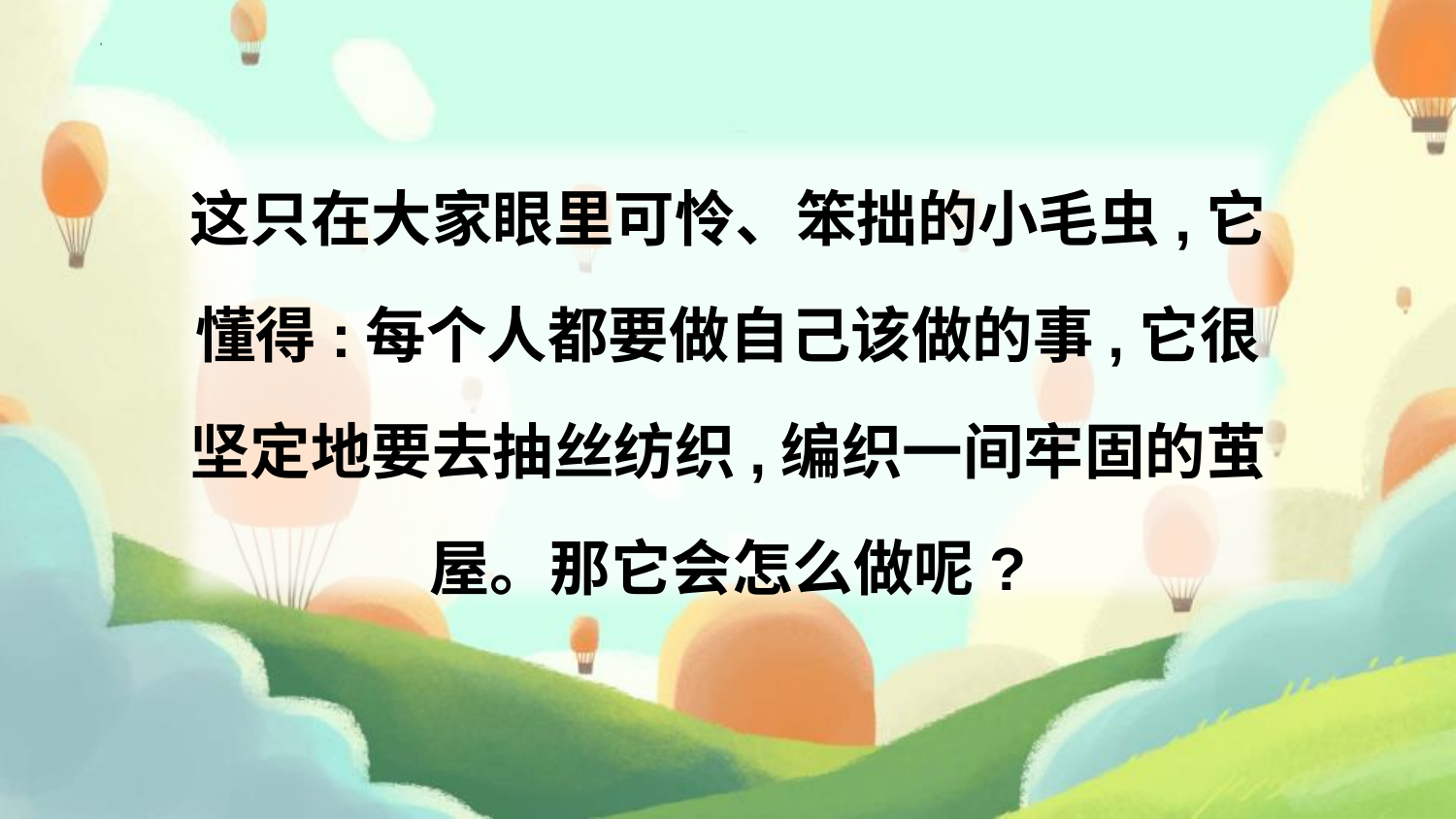

这只在大家眼里可怜、笨拙的小毛虫,它懂得:每个人都要做自己该做的事,它很坚定地要去抽丝纺织,编织一间牢固的茧屋。那它会怎么做呢?